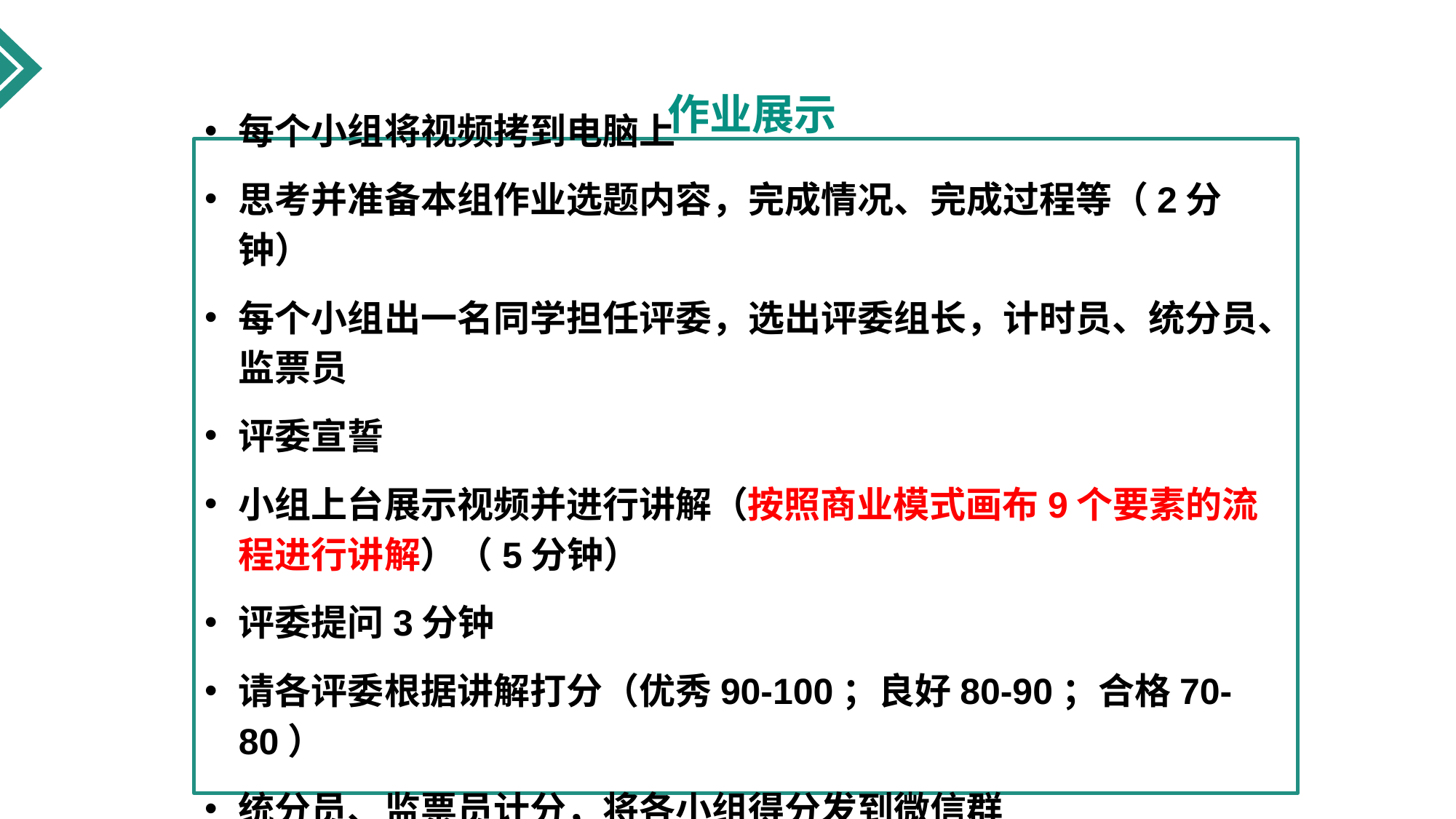

# 作业展示
每个小组将视频拷到电脑上
思考并准备本组作业选题内容，完成情况、完成过程等（2分钟）
每个小组出一名同学担任评委，选出评委组长，计时员、统分员、监票员
评委宣誓
小组上台展示视频并进行讲解（按照商业模式画布9个要素的流程进行讲解）（5分钟）
评委提问3分钟
请各评委根据讲解打分（优秀90-100；良好80-90；合格70-80）
统分员、监票员计分，将各小组得分发到微信群